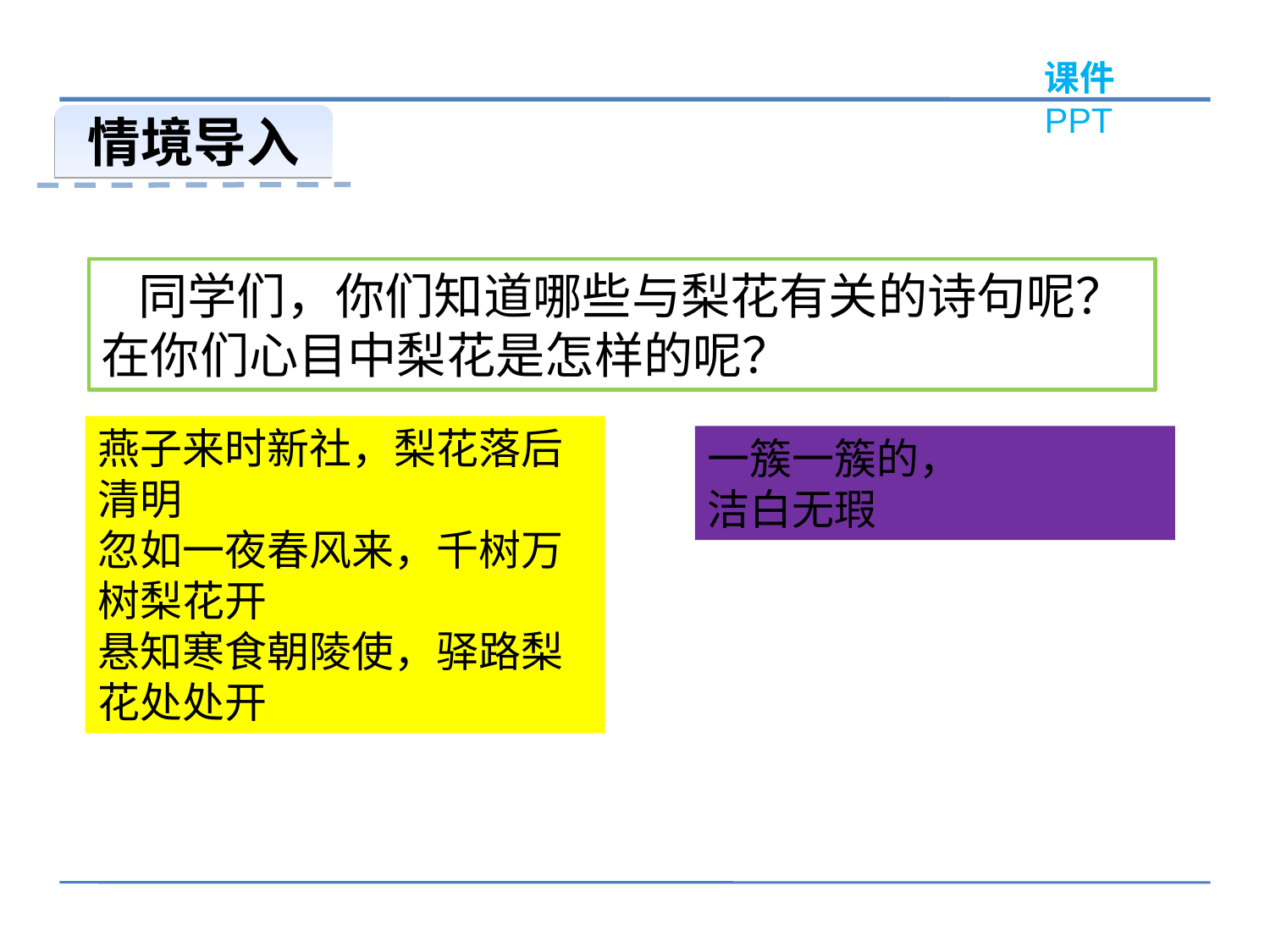

课件PPT
情境导入
同学们，你们知道哪些与梨花有关的诗句呢？在你们心目中梨花是怎样的呢？
燕子来时新社，梨花落后清明
忽如一夜春风来，千树万树梨花开
悬知寒食朝陵使，驿路梨花处处开
一簇一簇的，
洁白无瑕